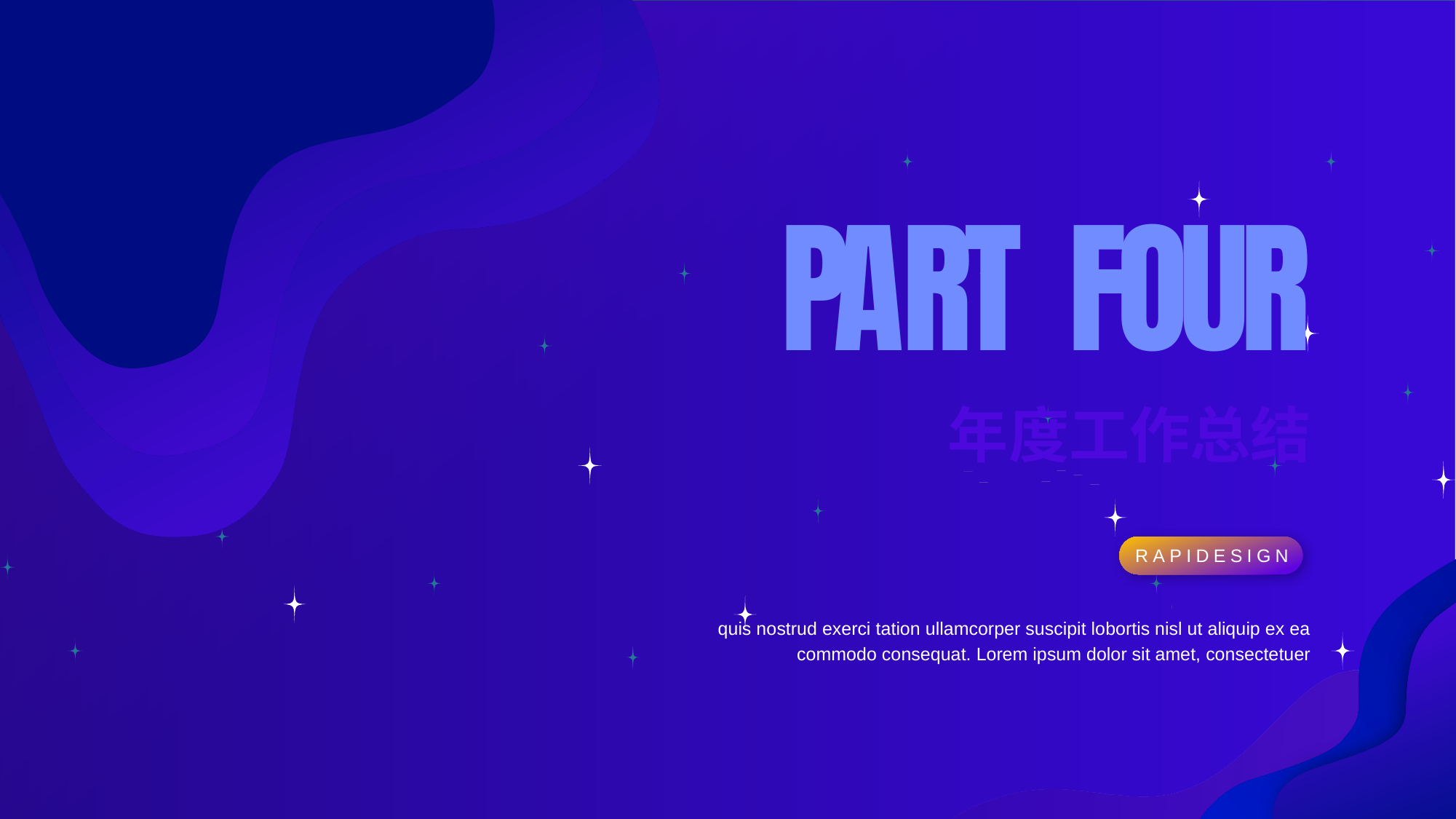

P
A
R
T
F
O
U
R
年度工作总结

RAPIDESIGN

quis nostrud exerci tation ullamcorper suscipit lobortis nisl ut aliquip ex ea commodo consequat. Lorem ipsum dolor sit amet, consectetuer